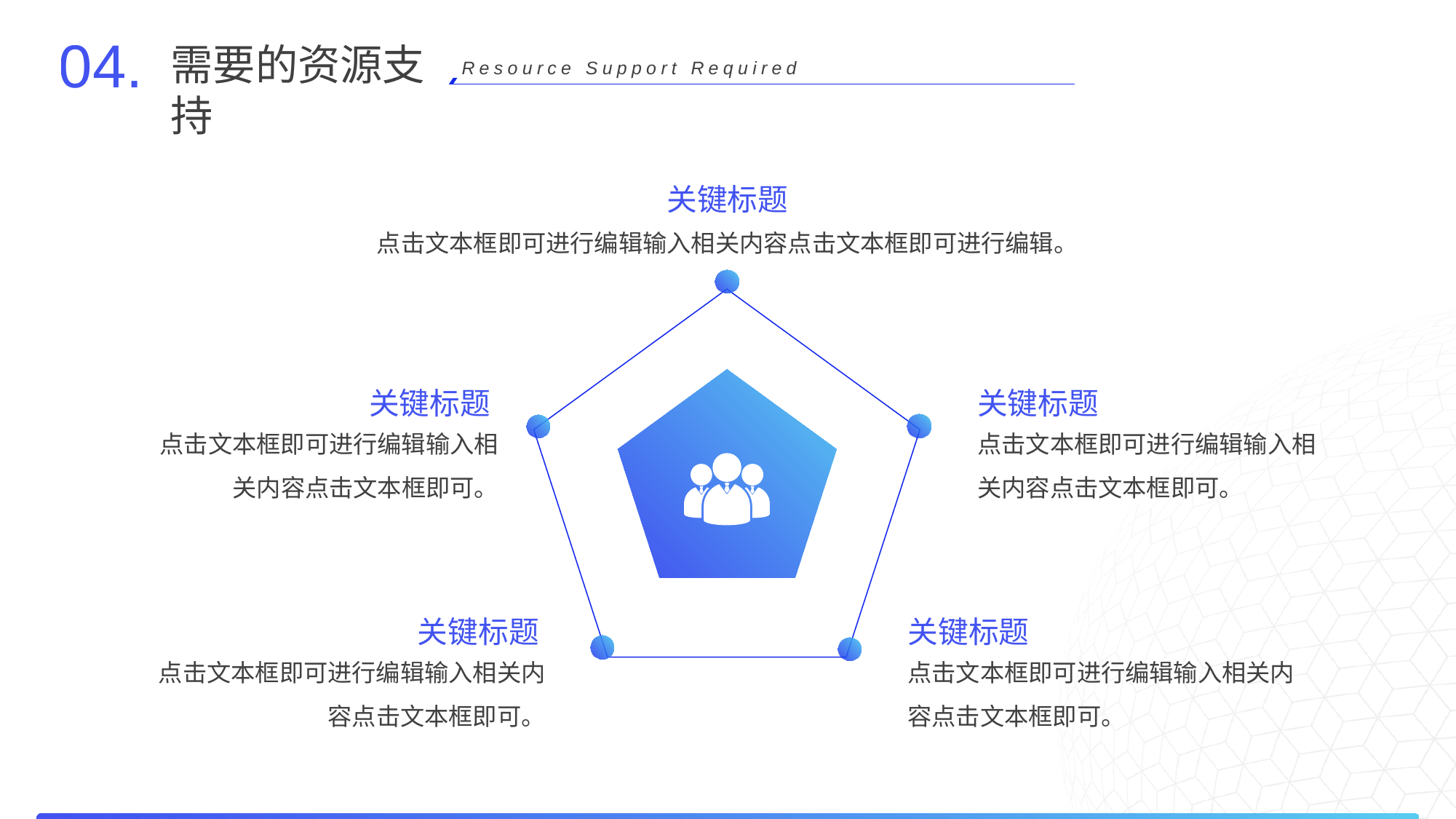

04.
需要的资源支持
Resource Support Required

关键标题
点击文本框即可进行编辑输入相关内容点击文本框即可进行编辑。

关键标题
关键标题

点击文本框即可进行编辑输入相关内容点击文本框即可。
点击文本框即可进行编辑输入相关内容点击文本框即可。

关键标题
关键标题

点击文本框即可进行编辑输入相关内容点击文本框即可。
点击文本框即可进行编辑输入相关内容点击文本框即可。